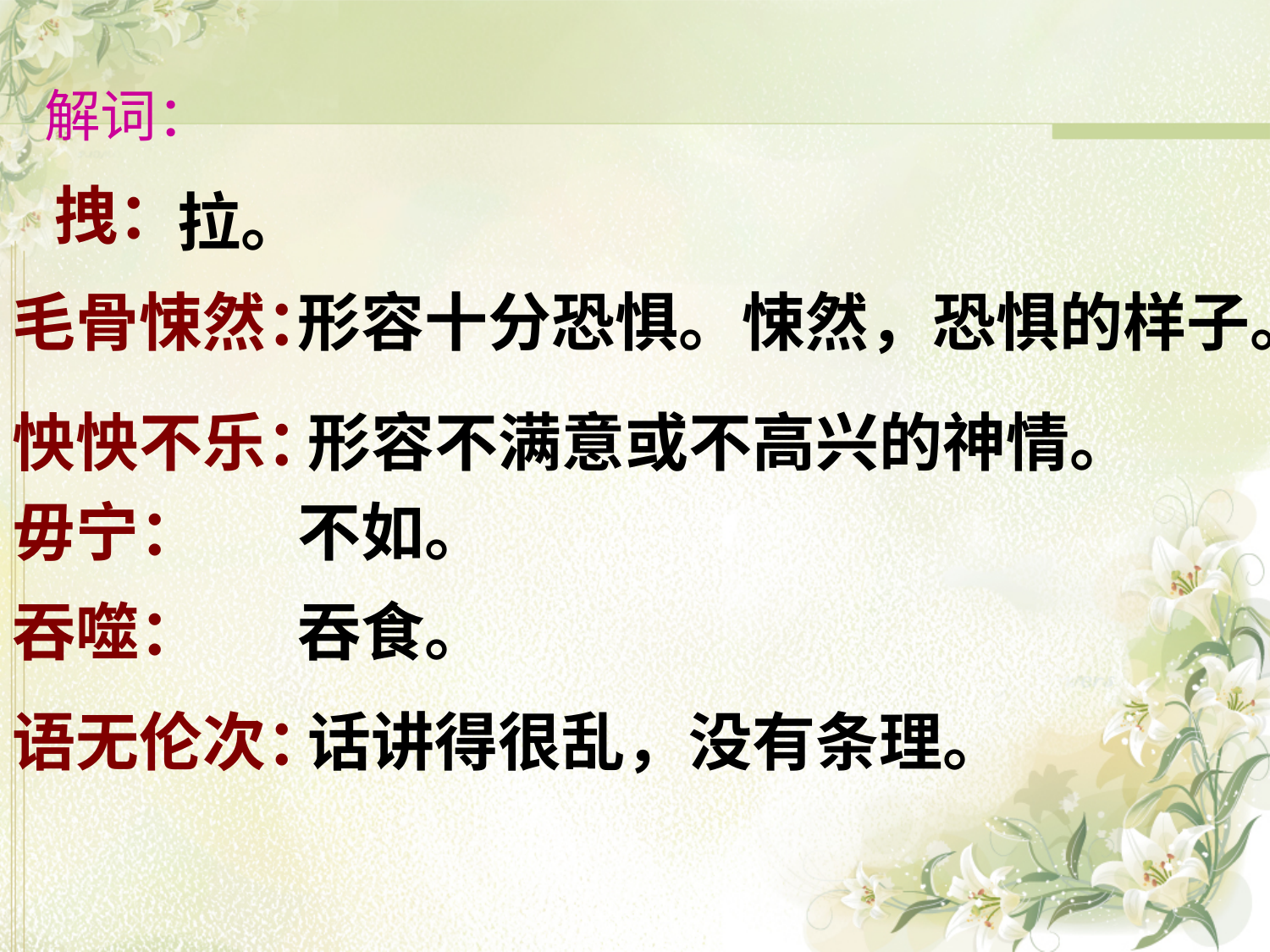

解词：
拽：
拉。
毛骨悚然：
形容十分恐惧。悚然，恐惧的样子。
怏怏不乐：
形容不满意或不高兴的神情。
毋宁：
不如。
吞噬：
吞食。
语无伦次：
话讲得很乱，没有条理。